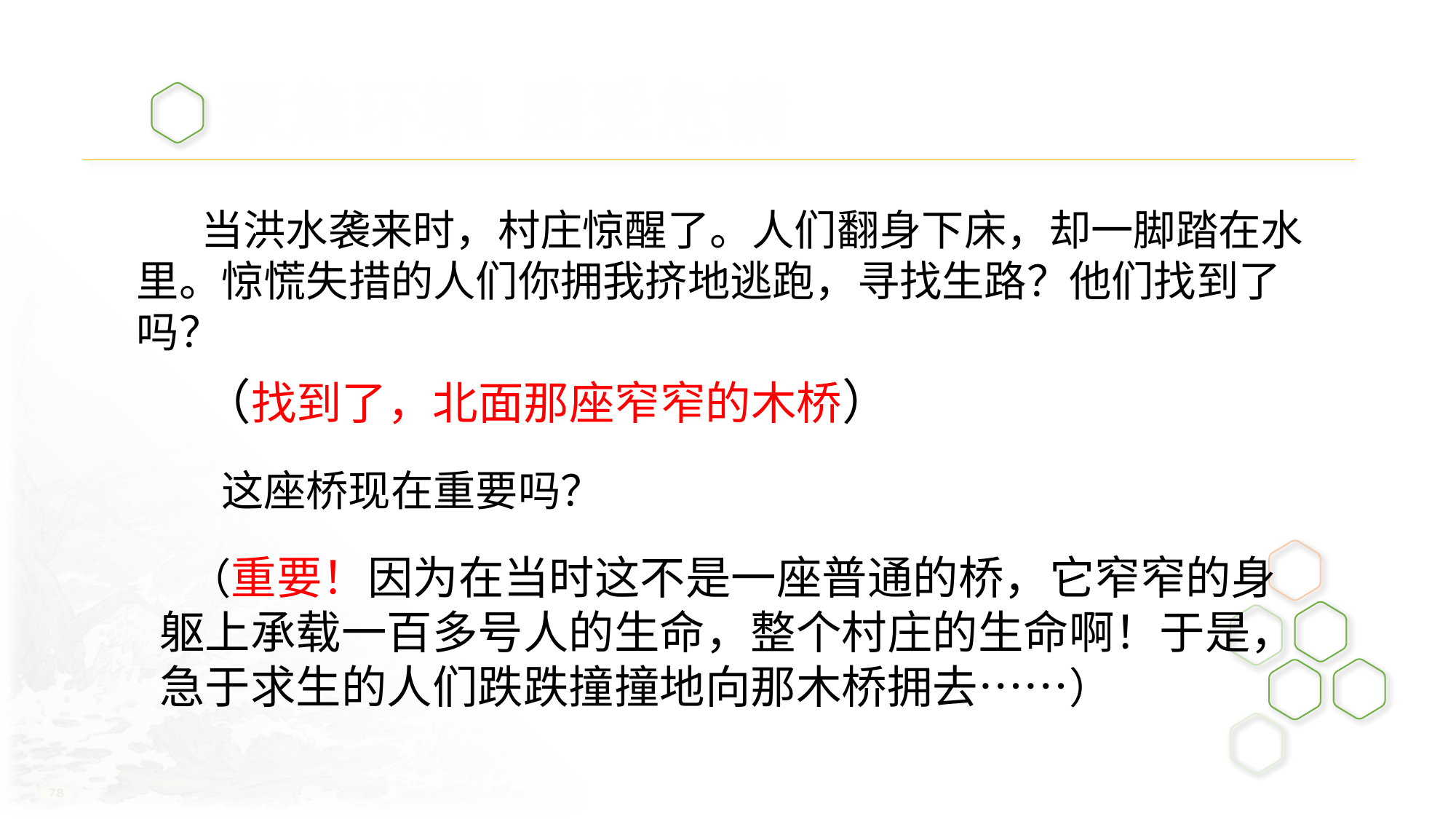

聚焦环境  感受危情
当洪水袭来时，村庄惊醒了。人们翻身下床，却一脚踏在水里。惊慌失措的人们你拥我挤地逃跑，寻找生路？他们找到了吗？

（找到了，北面那座窄窄的木桥）
这座桥现在重要吗？
  （重要！因为在当时这不是一座普通的桥，它窄窄的身躯上承载一百多号人的生命，整个村庄的生命啊！于是，急于求生的人们跌跌撞撞地向那木桥拥去……）